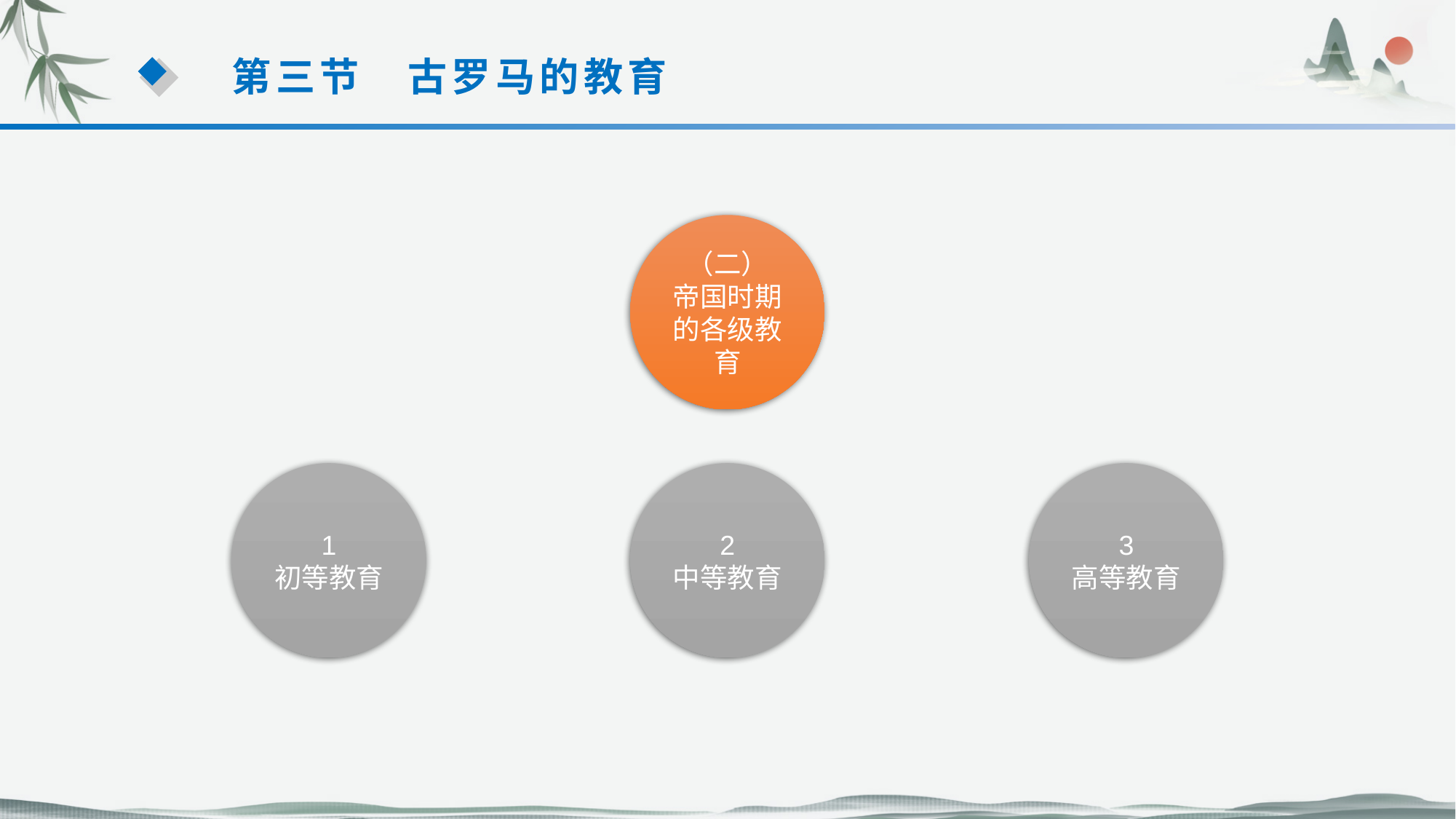

第三节　古罗马的教育

（二）
帝国时期的各级教育
1
初等教育
2
中等教育
3
高等教育